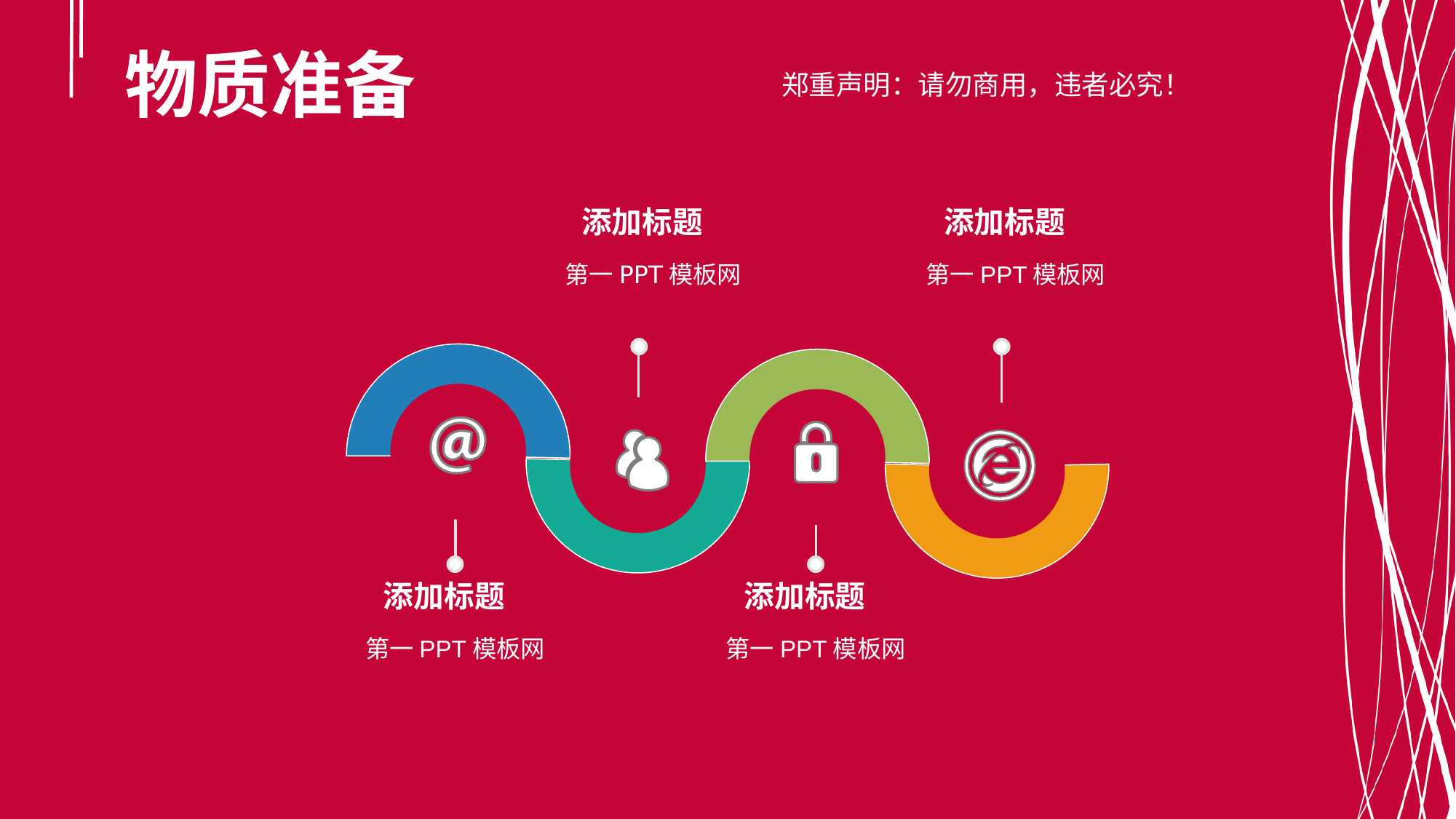

物质准备
添加标题
第一PPT模板网

添加标题
第一PPT模板网

添加标题
第一PPT模板网

添加标题
第一PPT模板网